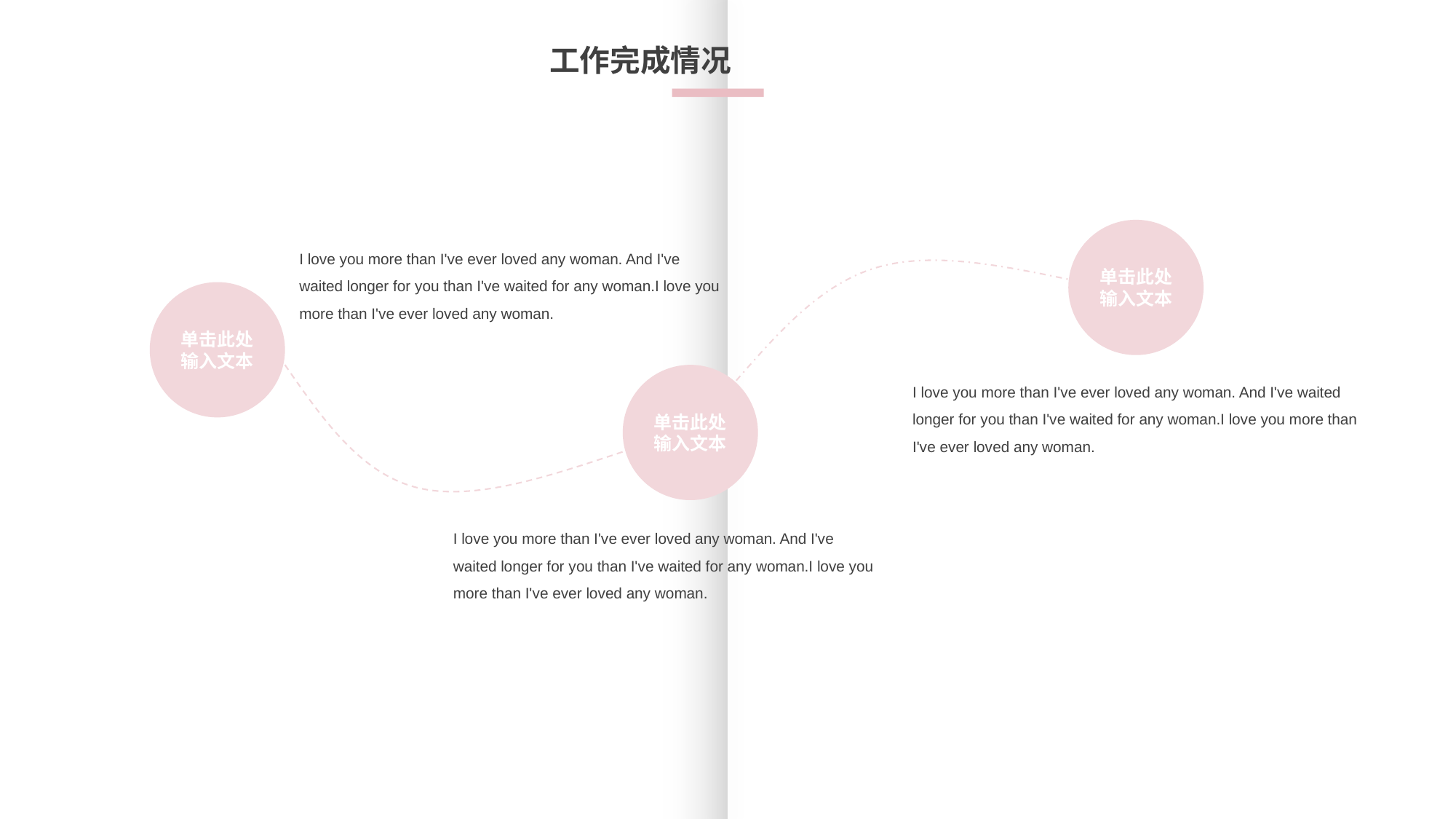

工作完成情况

单击此处输入文本
I love you more than I've ever loved any woman. And I've waited longer for you than I've waited for any woman.I love you more than I've ever loved any woman.

单击此处输入文本

单击此处输入文本
I love you more than I've ever loved any woman. And I've waited longer for you than I've waited for any woman.I love you more than I've ever loved any woman.
I love you more than I've ever loved any woman. And I've waited longer for you than I've waited for any woman.I love you more than I've ever loved any woman.